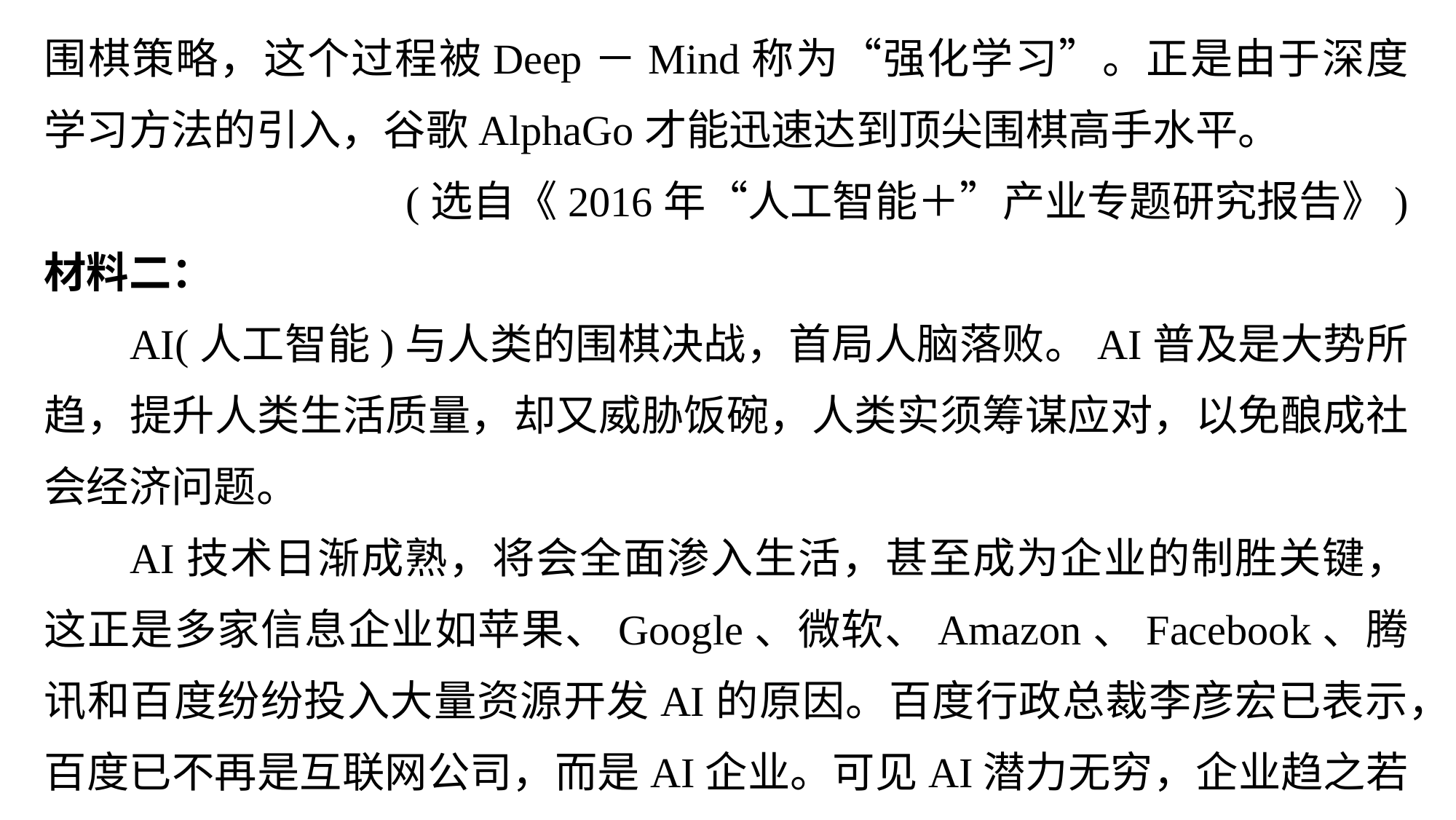

围棋策略，这个过程被Deep－Mind称为“强化学习”。正是由于深度学习方法的引入，谷歌AlphaGo才能迅速达到顶尖围棋高手水平。
(选自《2016年“人工智能＋”产业专题研究报告》)
材料二：
AI(人工智能)与人类的围棋决战，首局人脑落败。AI普及是大势所趋，提升人类生活质量，却又威胁饭碗，人类实须筹谋应对，以免酿成社会经济问题。
AI技术日渐成熟，将会全面渗入生活，甚至成为企业的制胜关键，这正是多家信息企业如苹果、Google、微软、Amazon、Facebook、腾讯和百度纷纷投入大量资源开发AI的原因。百度行政总裁李彦宏已表示，百度已不再是互联网公司，而是AI企业。可见AI潜力无穷，企业趋之若鹜。